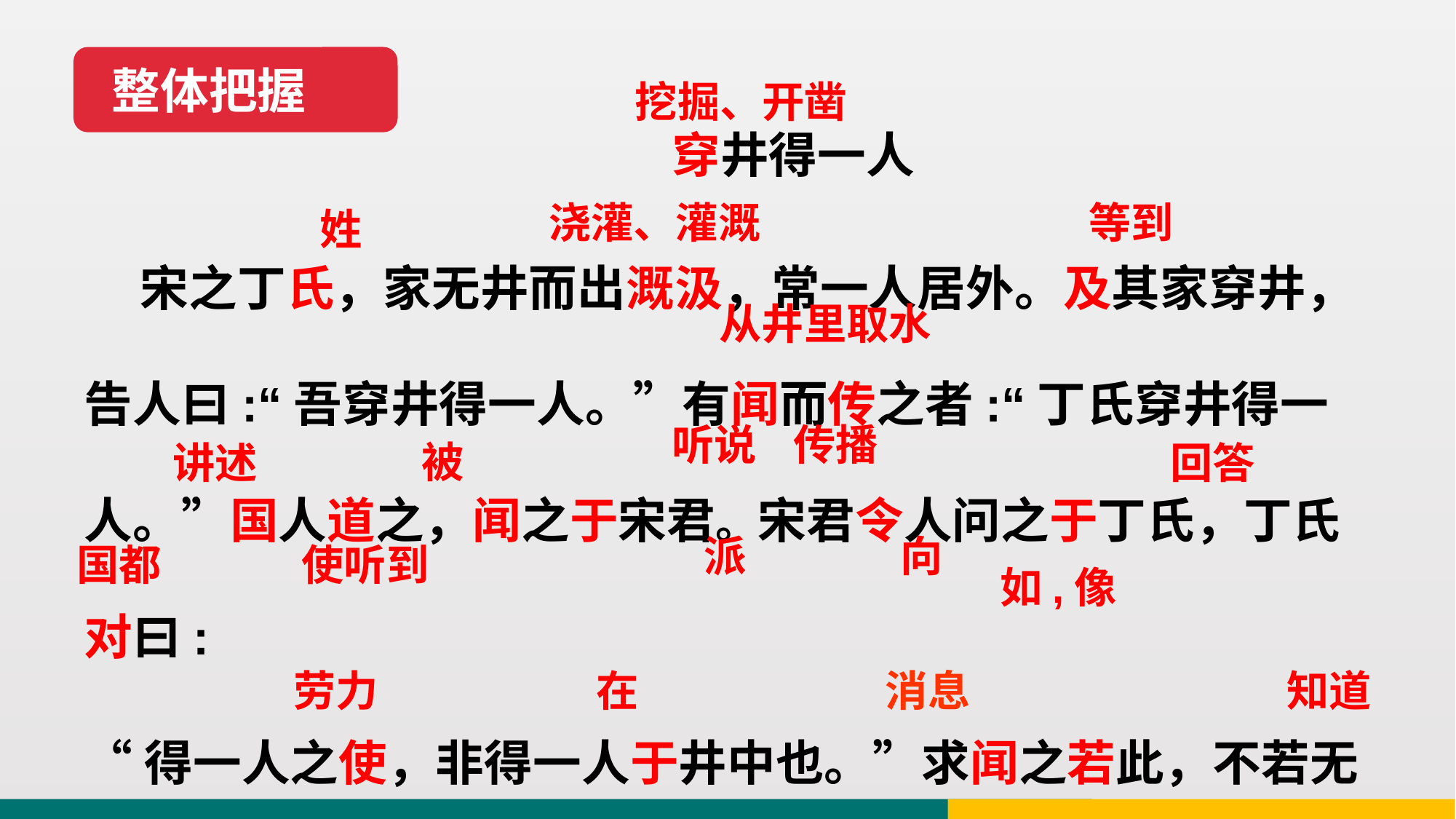

整体把握
挖掘、开凿
穿井得一人
浇灌、灌溉
等到
    宋之丁氏，家无井而出溉汲，常一人居外。及其家穿井，告人曰:“吾穿井得一人。”有闻而传之者:“丁氏穿井得一人。”国人道之，闻之于宋君。宋君令人问之于丁氏，丁氏对曰:
“得一人之使，非得一人于井中也。”求闻之若此，不若无闻也。

姓
从井里取水
听说
传播
被
回答
讲述
派
向
国都
使听到
如,像
劳力
在
消息
知道